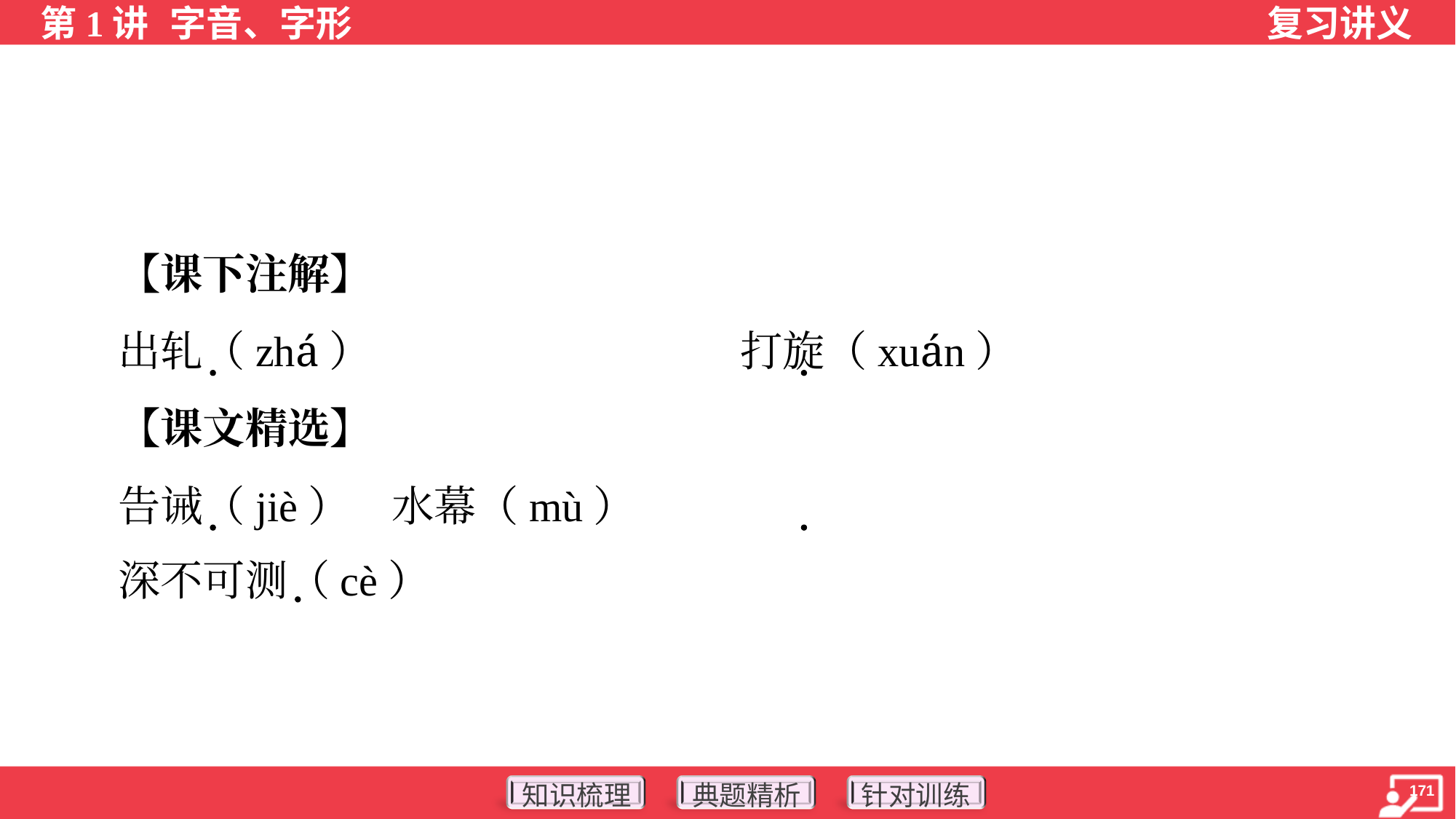

【课下注解】
    出轧（zhá）	打旋（xuán）
    【课文精选】
    告诫（jiè）	水幕（mù）
    深不可测（cè）